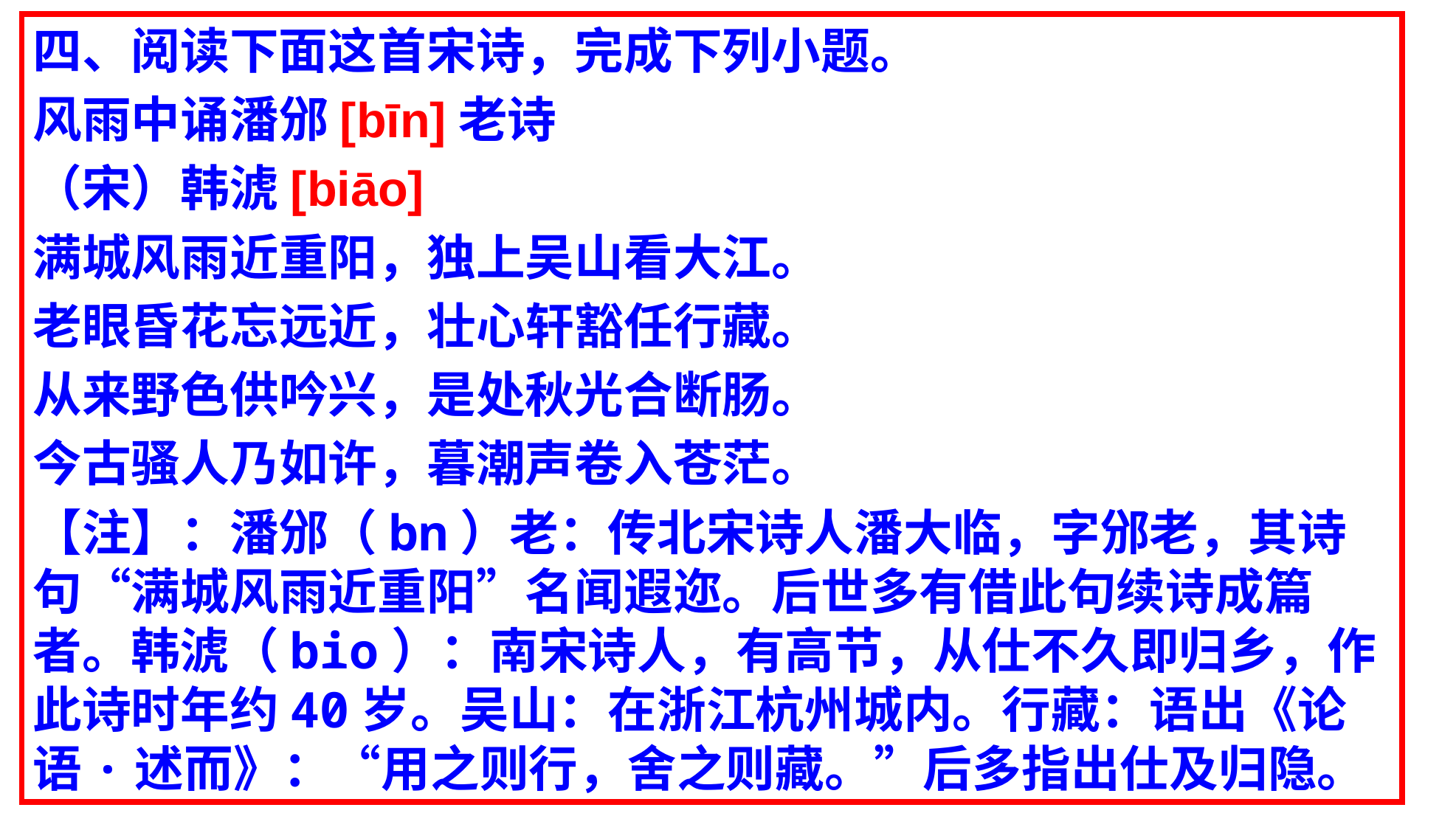

四、阅读下面这首宋诗，完成下列小题。
风雨中诵潘邠[bīn]老诗
（宋）韩淲[biāo]
满城风雨近重阳，独上吴山看大江。
老眼昏花忘远近，壮心轩豁任行藏。
从来野色供吟兴，是处秋光合断肠。
今古骚人乃如许，暮潮声卷入苍茫。
【注】：潘邠（bn）老：传北宋诗人潘大临，字邠老，其诗句“满城风雨近重阳”名闻遐迩。后世多有借此句续诗成篇者。韩淲（bio）：南宋诗人，有高节，从仕不久即归乡，作此诗时年约40岁。吴山：在浙江杭州城内。行藏：语出《论语·述而》：“用之则行，舍之则藏。”后多指出仕及归隐。